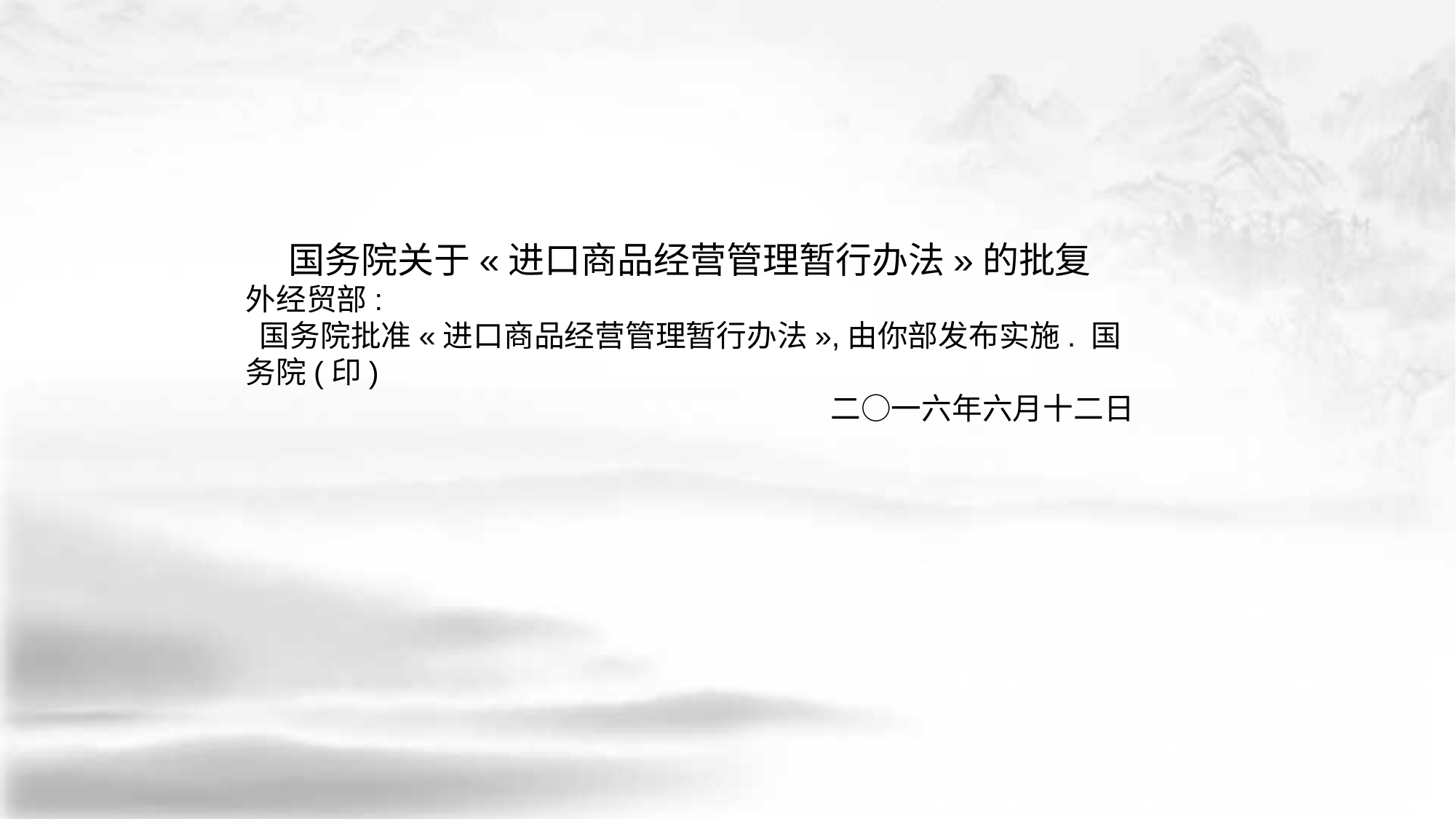

国务院关于«进口商品经营管理暂行办法»的批复
外经贸部:
 国务院批准«进口商品经营管理暂行办法»,由你部发布实施. 国务院(印)
二○一六年六月十二日